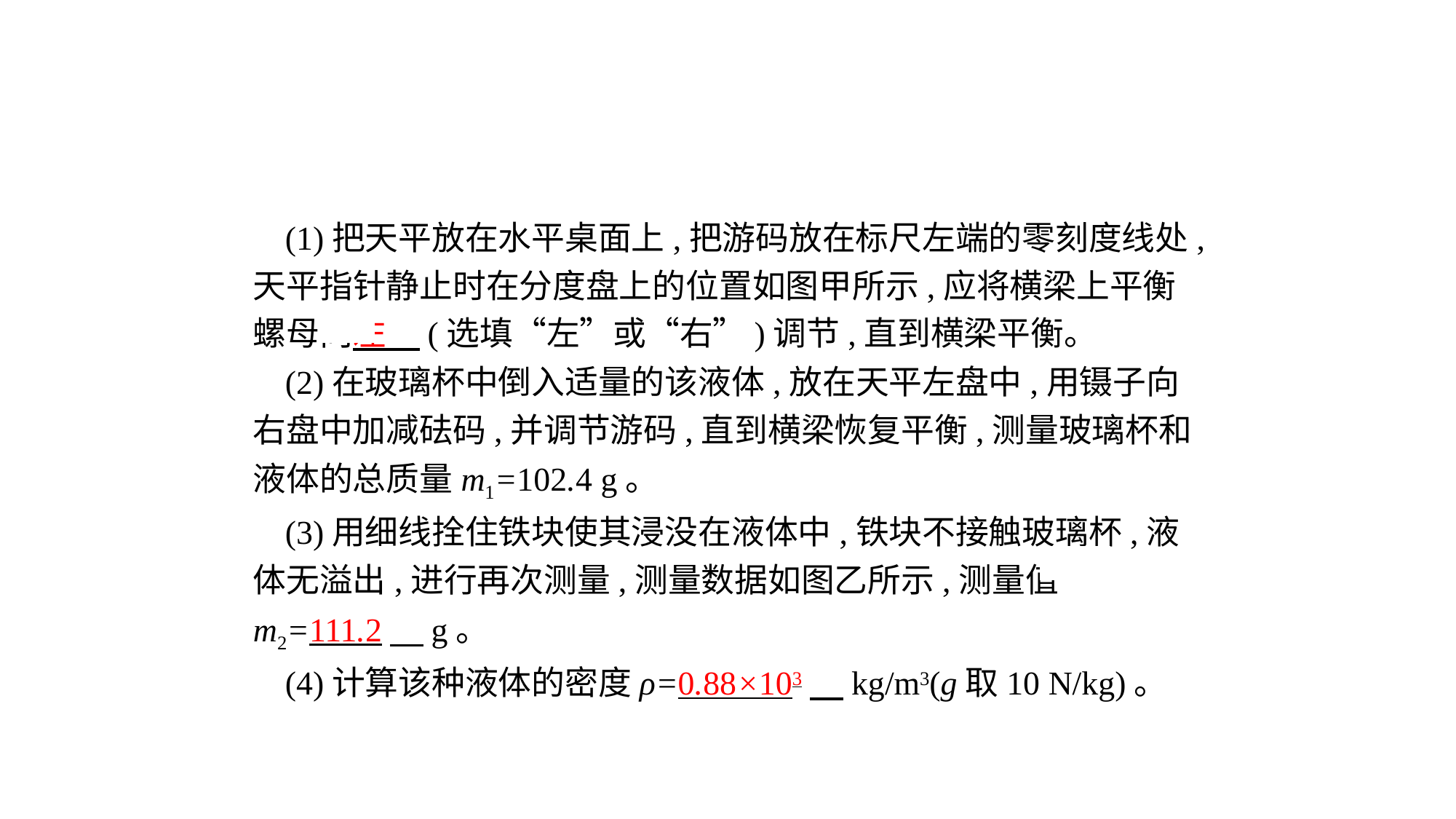

(1)把天平放在水平桌面上,把游码放在标尺左端的零刻度线处,天平指针静止时在分度盘上的位置如图甲所示,应将横梁上平衡螺母向左　(选填“左”或“右”)调节,直到横梁平衡。
(2)在玻璃杯中倒入适量的该液体,放在天平左盘中,用镊子向右盘中加减砝码,并调节游码,直到横梁恢复平衡,测量玻璃杯和液体的总质量m1=102.4 g。
(3)用细线拴住铁块使其浸没在液体中,铁块不接触玻璃杯,液体无溢出,进行再次测量,测量数据如图乙所示,测量值m2=111.2　g。
(4)计算该种液体的密度ρ=0.88×103　kg/m3(g取10 N/kg)。